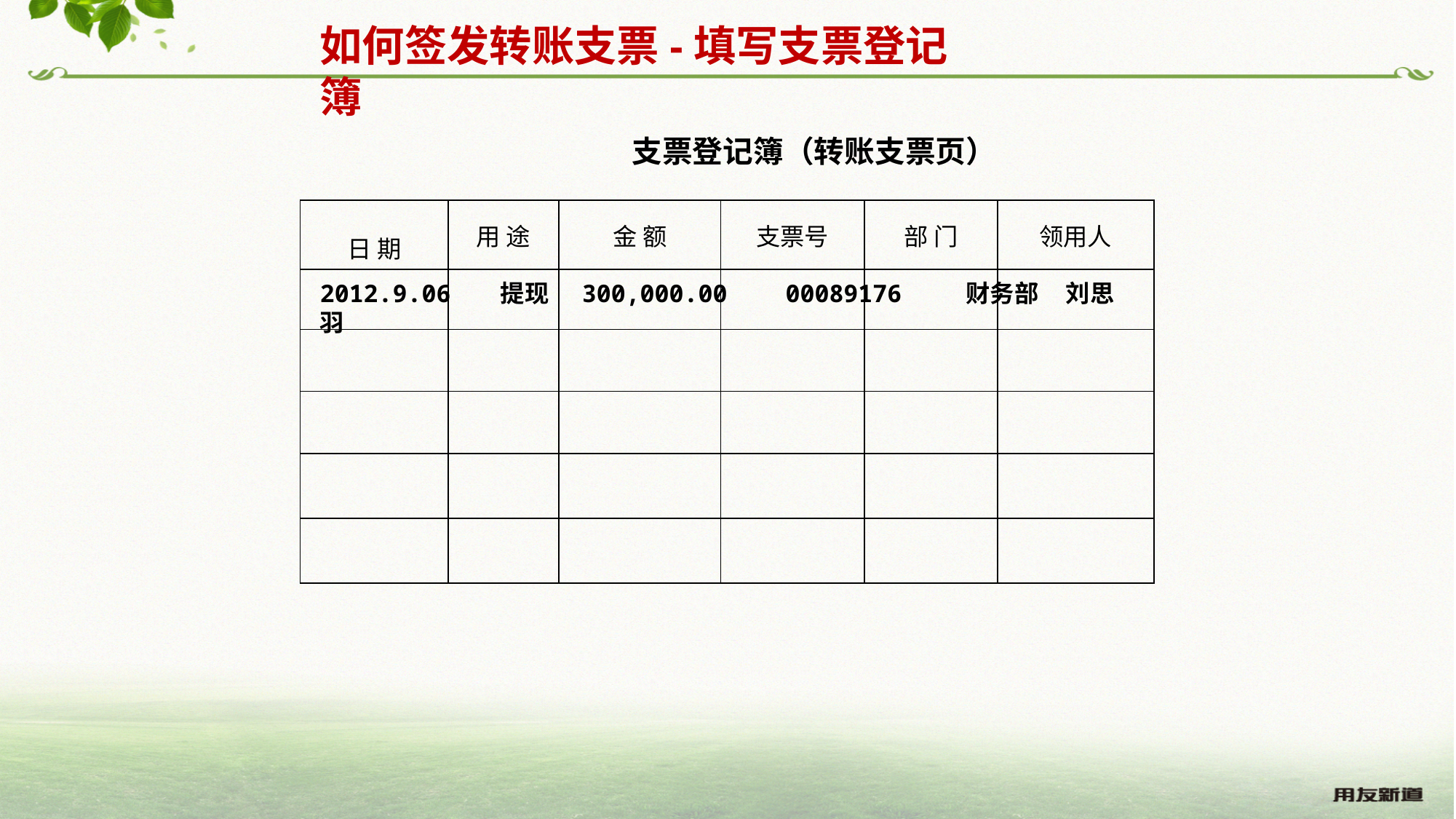

如何签发转账支票-填写支票登记簿
支票登记簿（转账支票页）
| 日 期 | 用 途 | 金 额 | 支票号 | 部 门 | 领用人 |
| --- | --- | --- | --- | --- | --- |
|  |  |  |  |  |  |
|  |  |  |  |  |  |
|  |  |  |  |  |  |
|  |  |  |  |  |  |
|  |  |  |  |  |  |
2012.9.06   提现     300,000.00    00089176    财务部     刘思羽